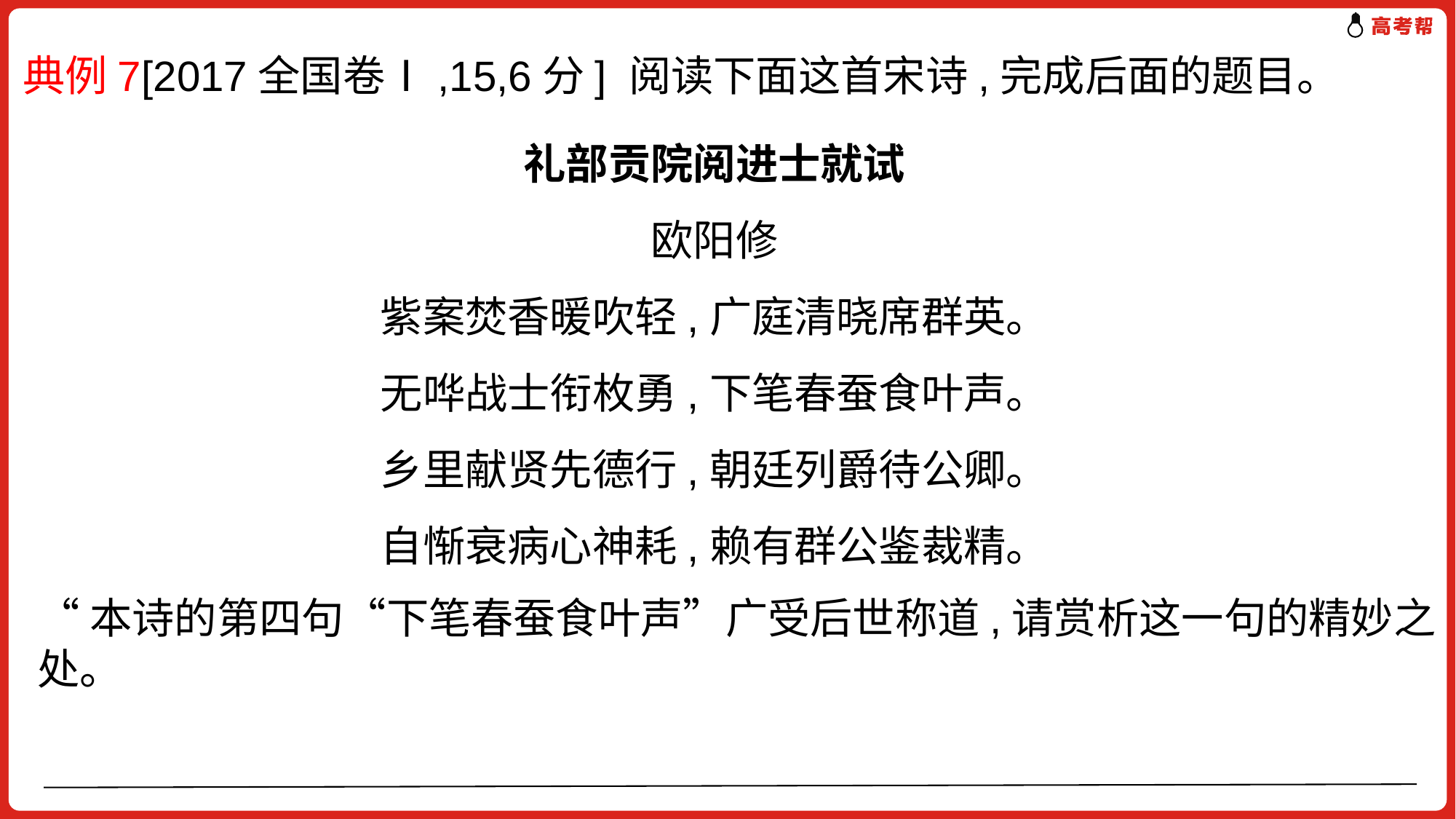

典例7[2017全国卷Ⅰ,15,6分] 阅读下面这首宋诗,完成后面的题目。
礼部贡院阅进士就试
欧阳修
紫案焚香暖吹轻,广庭清晓席群英。
无哗战士衔枚勇,下笔春蚕食叶声。
乡里献贤先德行,朝廷列爵待公卿。
自惭衰病心神耗,赖有群公鉴裁精。
“本诗的第四句“下笔春蚕食叶声”广受后世称道,请赏析这一句的精妙之处。